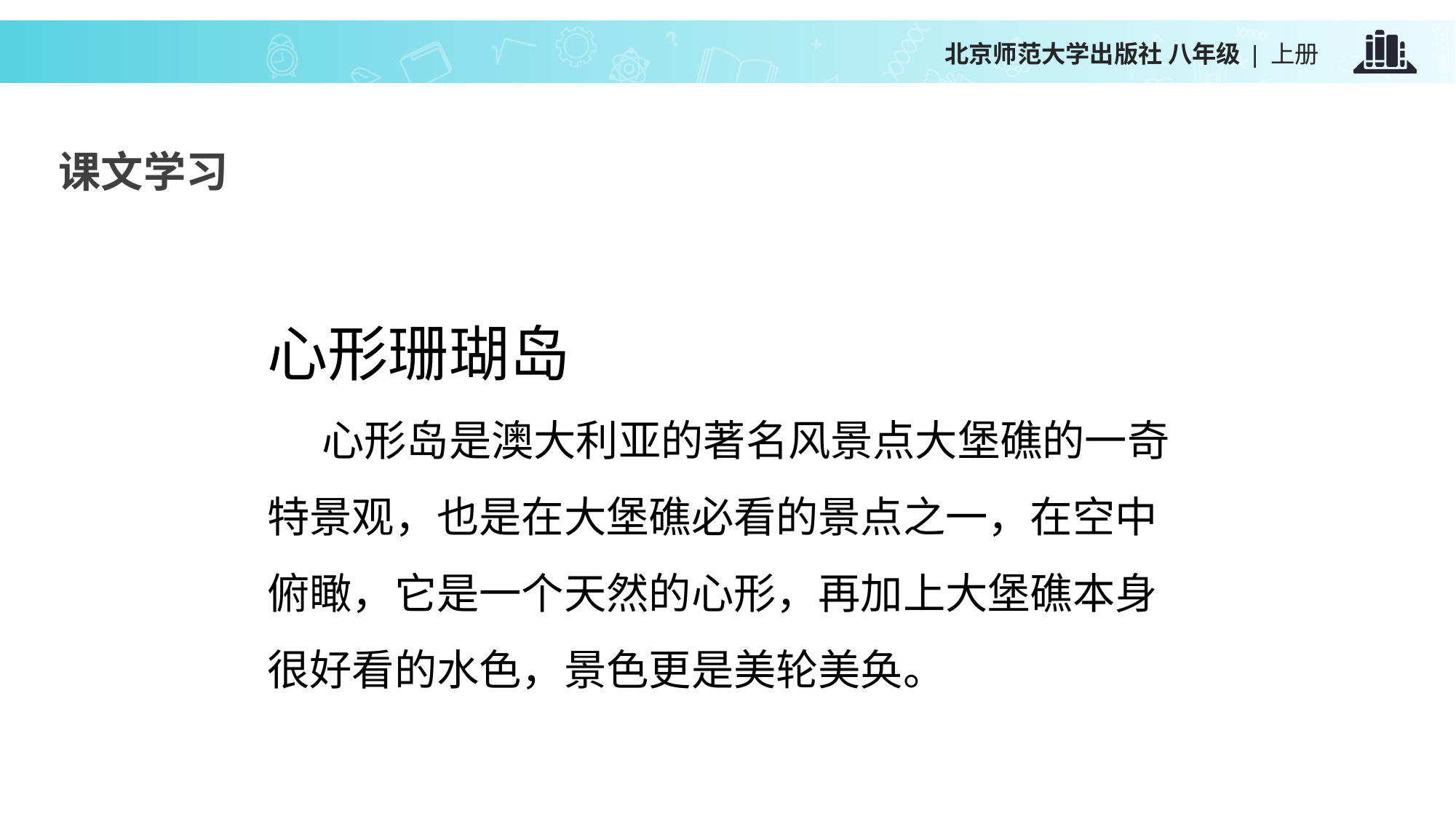

课文学习
心形珊瑚岛
　　心形岛是澳大利亚的著名风景点大堡礁的一奇特景观，也是在大堡礁必看的景点之一，在空中俯瞰，它是一个天然的心形，再加上大堡礁本身很好看的水色，景色更是美轮美奂。